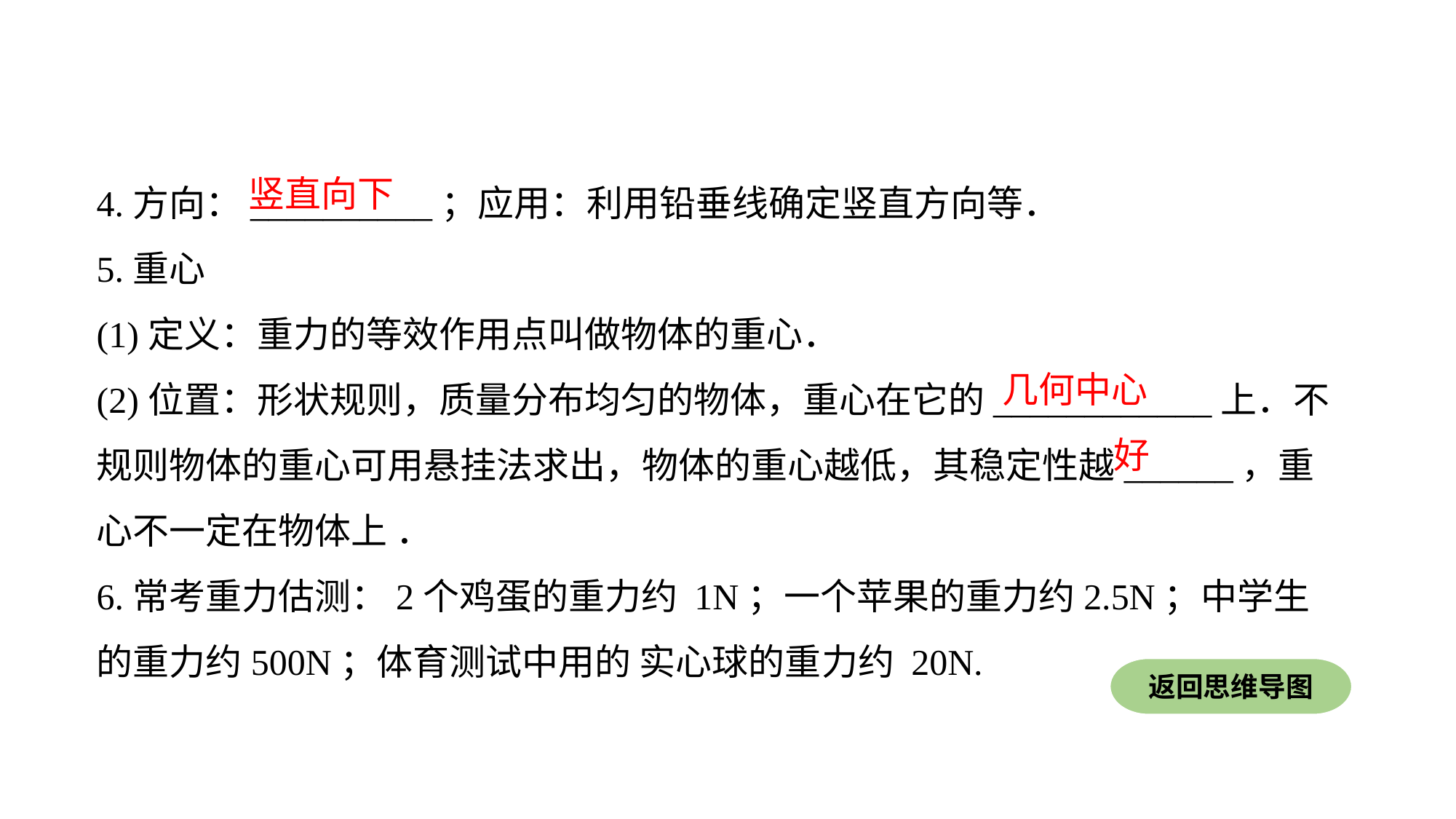

4.方向：__________；应用：利用铅垂线确定竖直方向等．
5.重心
(1)定义：重力的等效作用点叫做物体的重心．
(2)位置：形状规则，质量分布均匀的物体，重心在它的____________上．不规则物体的重心可用悬挂法求出，物体的重心越低，其稳定性越______，重心不一定在物体上 ．
6.常考重力估测：2个鸡蛋的重力约 1N；一个苹果的重力约2.5N；中学生的重力约500N；体育测试中用的 实心球的重力约 20N.
竖直向下
几何中心
好
返回思维导图